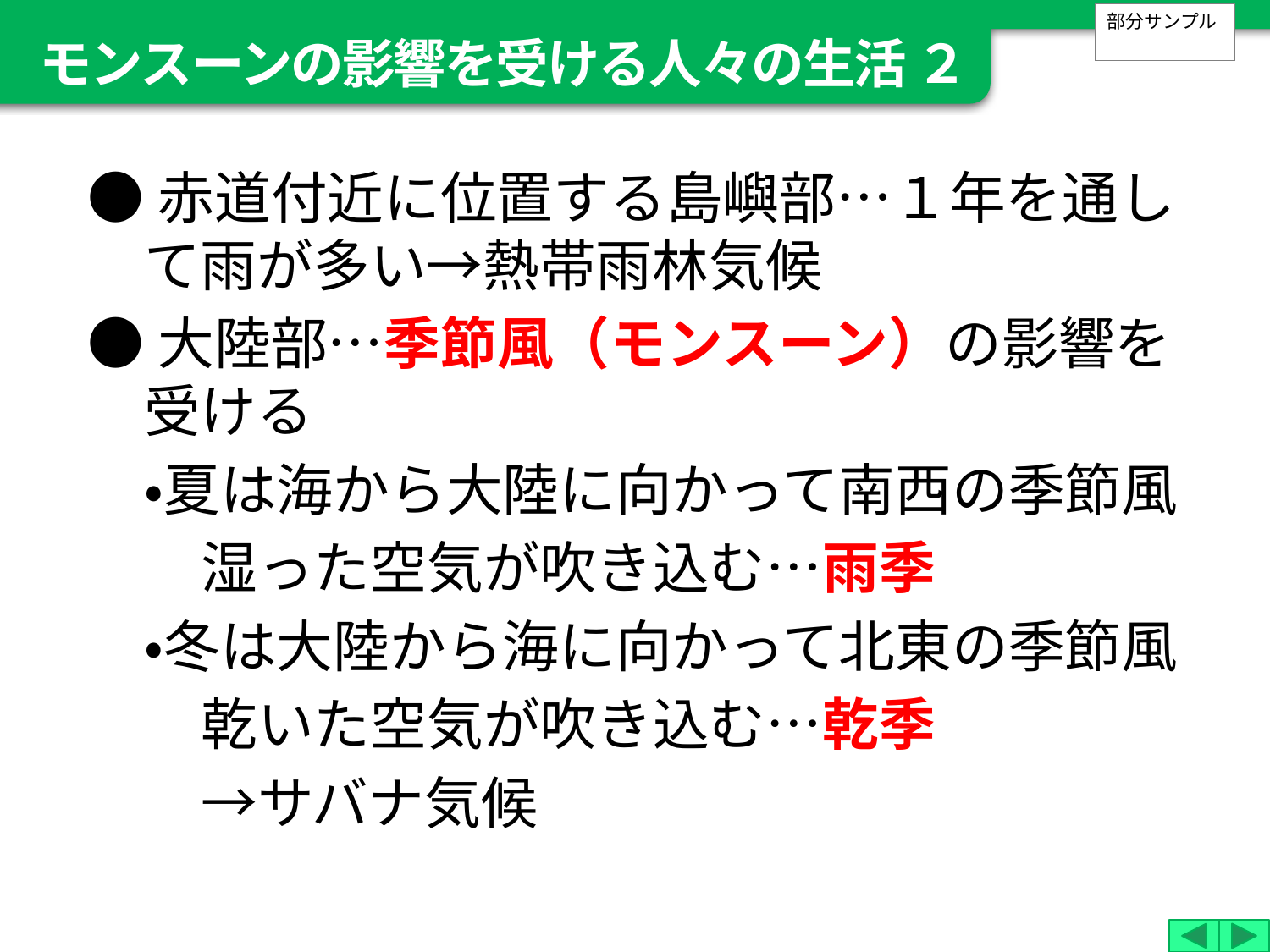

モンスーンの影響を受ける人々の生活 ２
部分サンプル
●赤道付近に位置する島嶼部…１年を通して雨が多い→熱帯雨林気候
●大陸部…季節風（モンスーン）の影響を受ける
　・夏は海から大陸に向かって南西の季節風
　　湿った空気が吹き込む…雨季
　・冬は大陸から海に向かって北東の季節風
　　乾いた空気が吹き込む…乾季
　　→サバナ気候